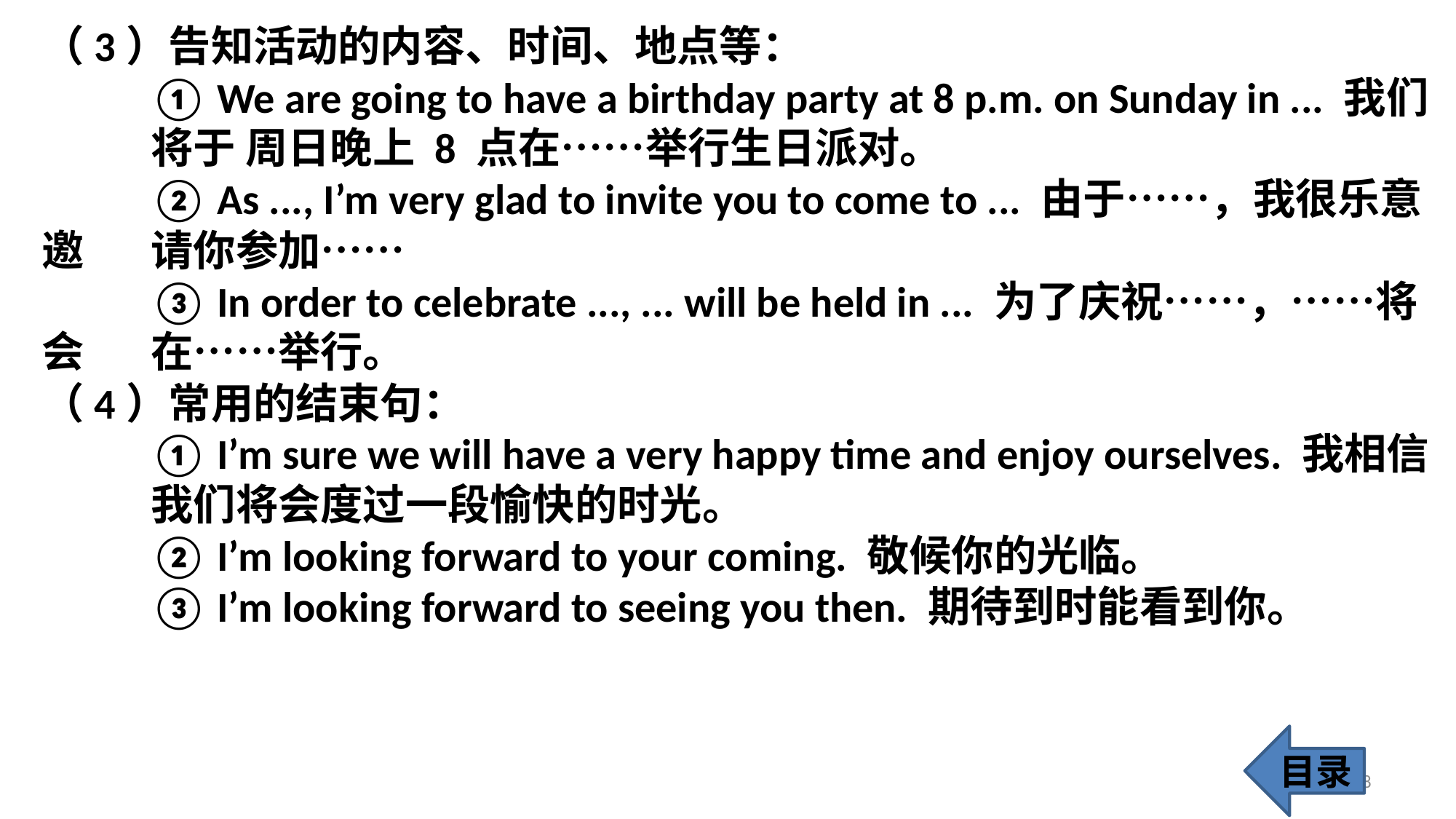

（3）告知活动的内容、时间、地点等：
        	① We are going to have a birthday party at 8 p.m. on Sunday in ... 我们	将于 周日晚上 8 点在……举行生日派对。
        	② As ..., I’m very glad to invite you to come to ... 由于……，我很乐意邀	请你参加……
        	③ In order to celebrate ..., ... will be held in ... 为了庆祝……，……将会	在……举行。
（4）常用的结束句：
        	① I’m sure we will have a very happy time and enjoy ourselves. 我相信	我们将会度过一段愉快的时光。
      	② I’m looking forward to your coming. 敬候你的光临。
       	③ I’m looking forward to seeing you then. 期待到时能看到你。
目录
18